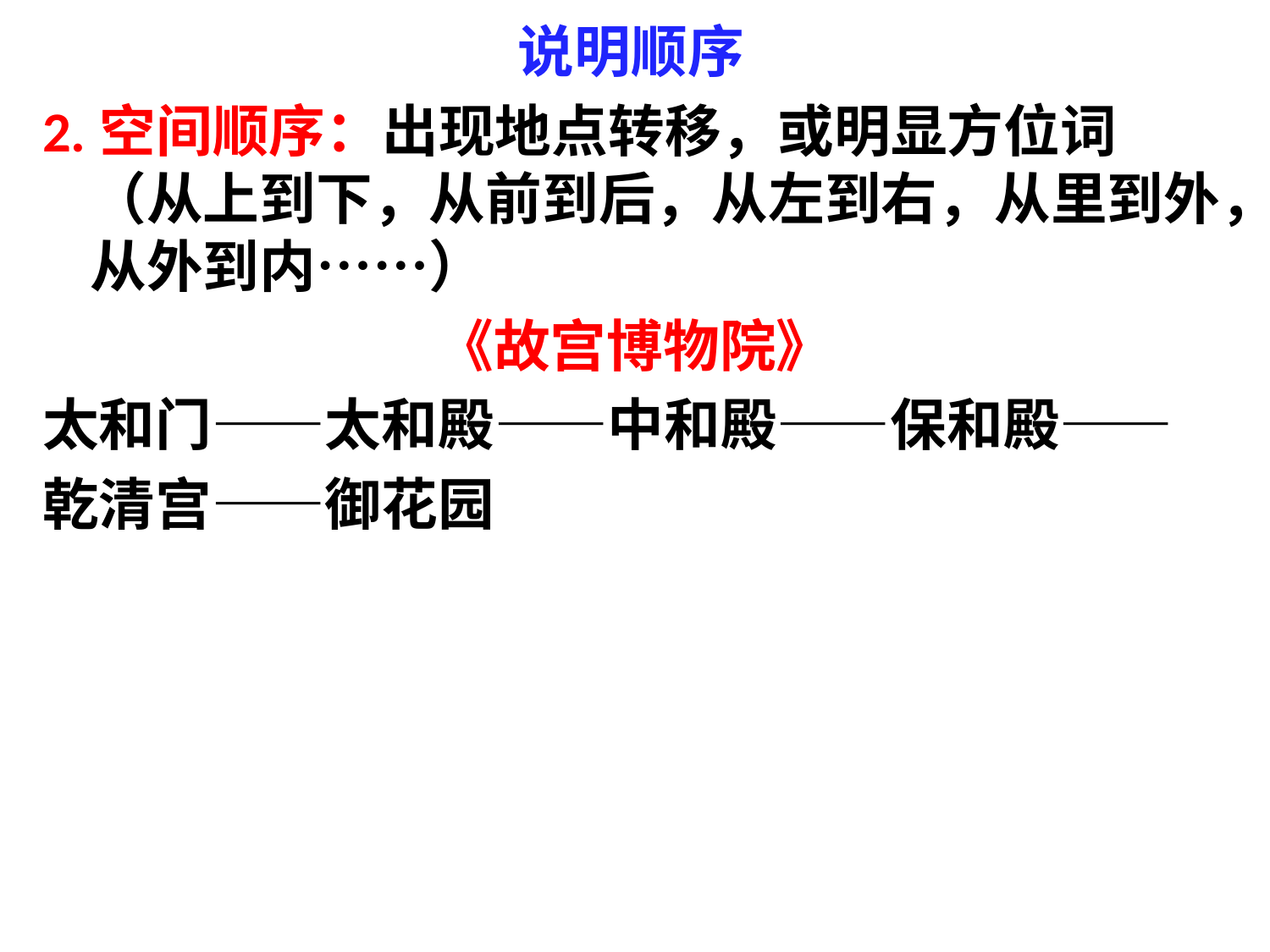

# 说明顺序
2.空间顺序：出现地点转移，或明显方位词（从上到下，从前到后，从左到右，从里到外，从外到内……）
《故宫博物院》
太和门――太和殿――中和殿――保和殿――
乾清宫——御花园